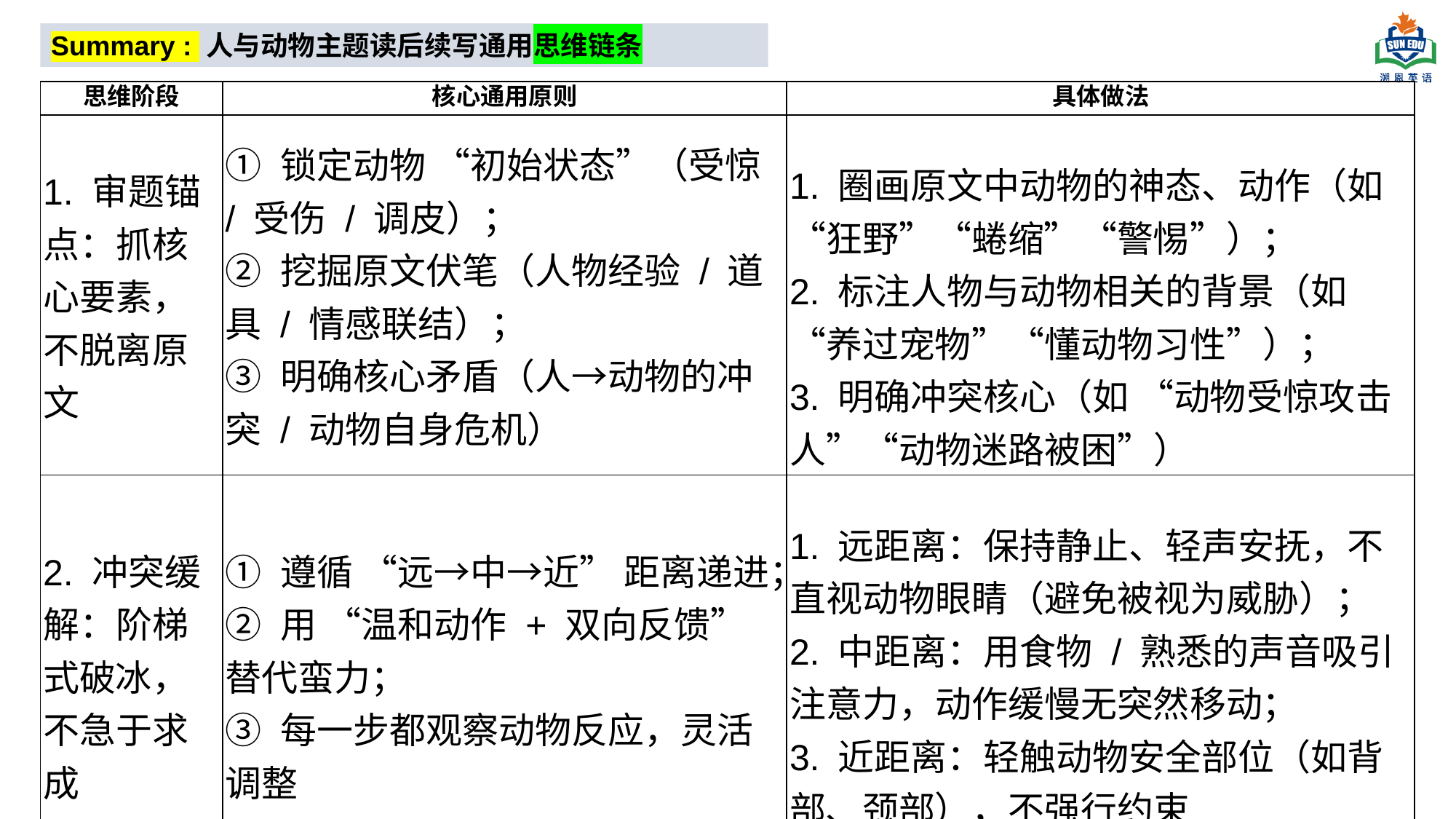

Summary : 人与动物主题读后续写通用思维链条
| 思维阶段 | 核心通用原则 | 具体做法 |
| --- | --- | --- |
| 1. 审题锚点：抓核心要素，不脱离原文 | ① 锁定动物 “初始状态”（受惊 / 受伤 / 调皮）； ② 挖掘原文伏笔（人物经验 / 道具 / 情感联结）； ③ 明确核心矛盾（人→动物的冲突 / 动物自身危机） | 1. 圈画原文中动物的神态、动作（如 “狂野”“蜷缩”“警惕”）； 2. 标注人物与动物相关的背景（如 “养过宠物”“懂动物习性”）； 3. 明确冲突核心（如 “动物受惊攻击人”“动物迷路被困”） |
| 2. 冲突缓解：阶梯式破冰，不急于求成 | ① 遵循 “远→中→近” 距离递进； ② 用 “温和动作 + 双向反馈” 替代蛮力； ③ 每一步都观察动物反应，灵活调整 | 1. 远距离：保持静止、轻声安抚，不直视动物眼睛（避免被视为威胁）； 2. 中距离：用食物 / 熟悉的声音吸引注意力，动作缓慢无突然移动； 3. 近距离：轻触动物安全部位（如背部、颈部），不强行约束 |